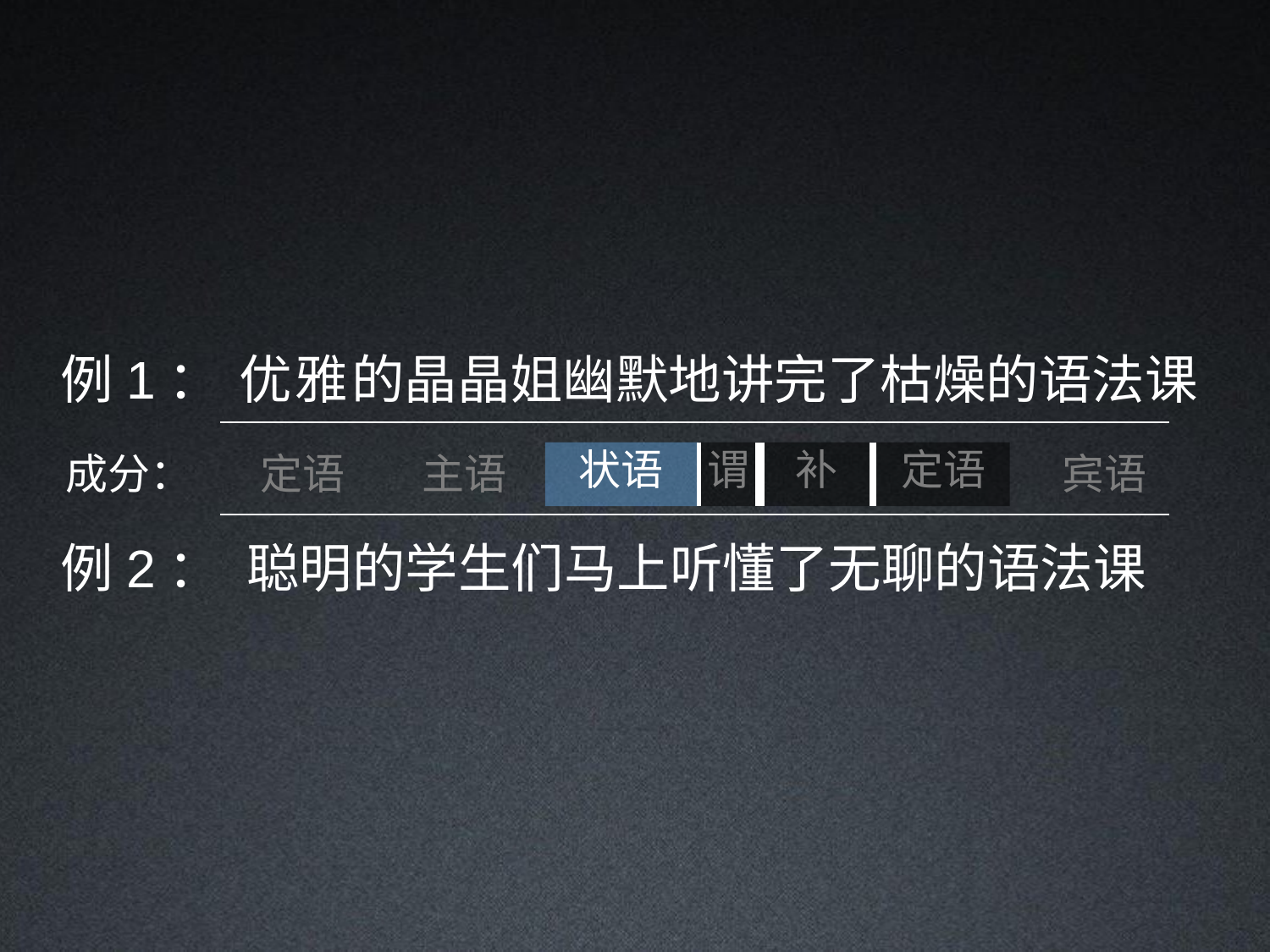

# 例1： 优雅的晶晶姐幽默地讲完了枯燥的语法课
成分：	定语	主语	宾语
例2：	聪明的学生们马上听懂了无聊的语法课

| 状语 | 谓 | 补 | 定语 |
| --- | --- | --- | --- |